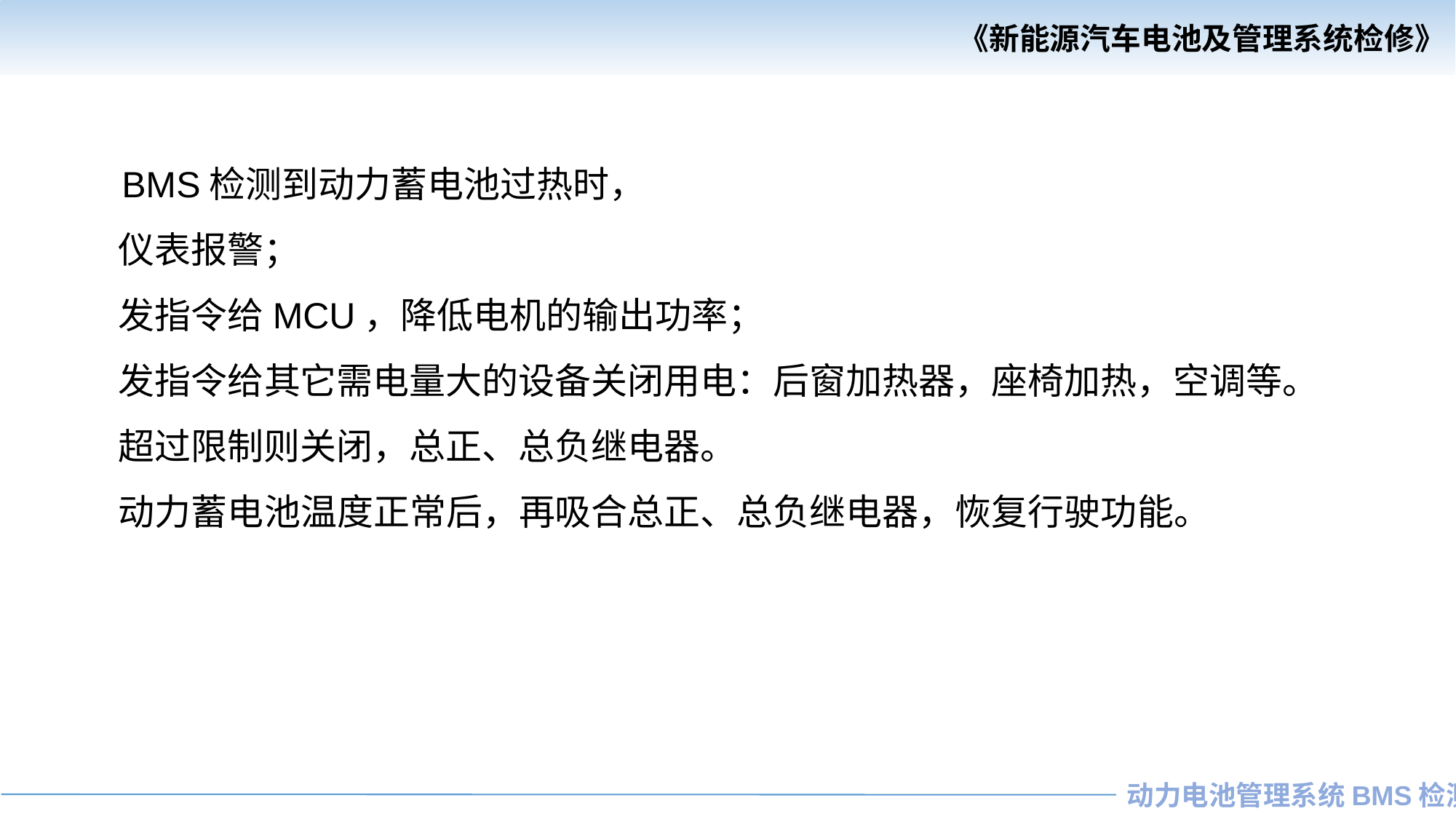

BMS检测到动力蓄电池过热时，
      仪表报警；
      发指令给MCU，降低电机的输出功率；
      发指令给其它需电量大的设备关闭用电：后窗加热器，座椅加热，空调等。
      超过限制则关闭，总正、总负继电器。
      动力蓄电池温度正常后，再吸合总正、总负继电器，恢复行驶功能。